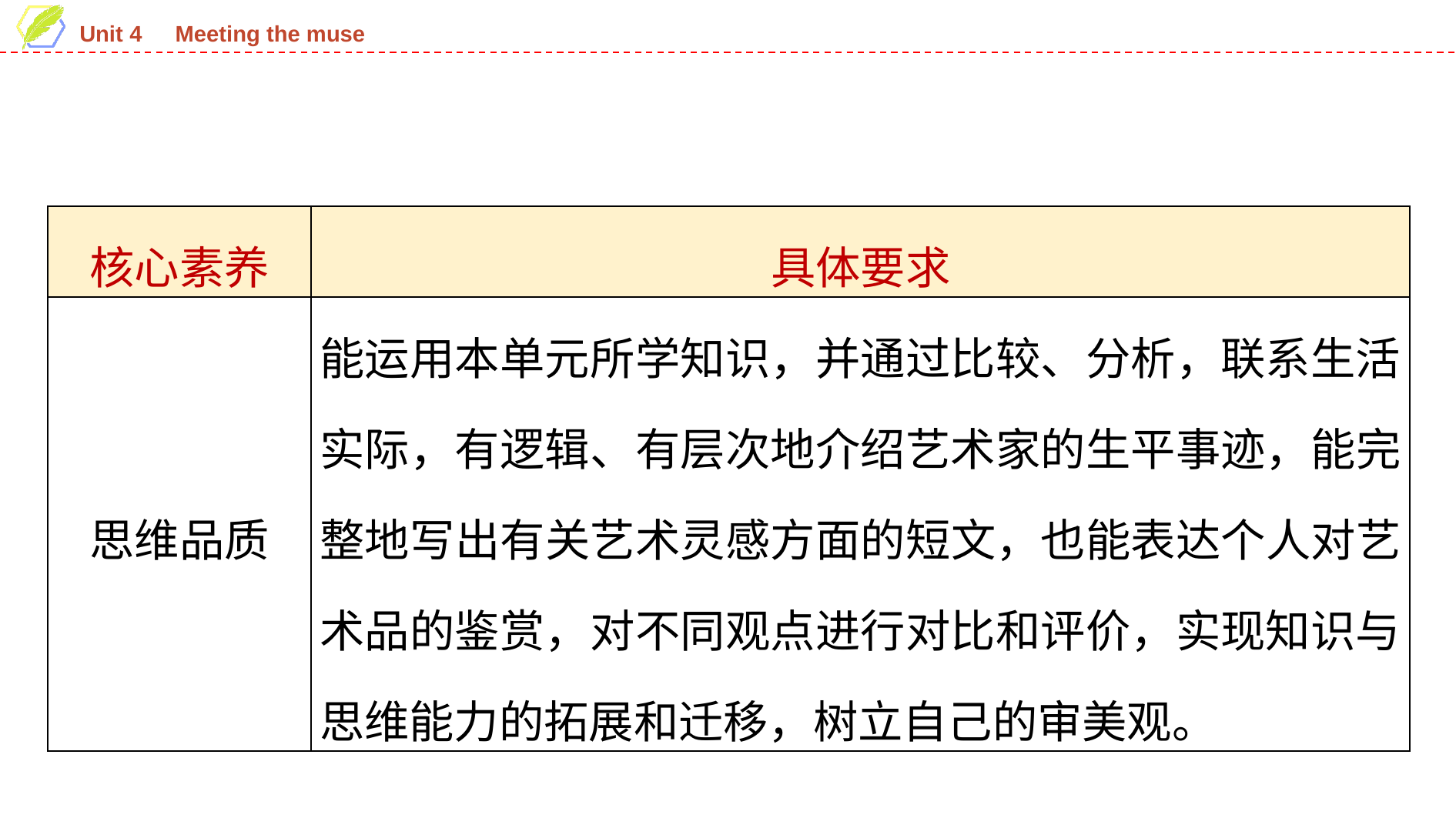

| 核心素养 | 具体要求 |
| --- | --- |
| 思维品质 | 能运用本单元所学知识，并通过比较、分析，联系生活实际，有逻辑、有层次地介绍艺术家的生平事迹，能完整地写出有关艺术灵感方面的短文，也能表达个人对艺术品的鉴赏，对不同观点进行对比和评价，实现知识与思维能力的拓展和迁移，树立自己的审美观。 |